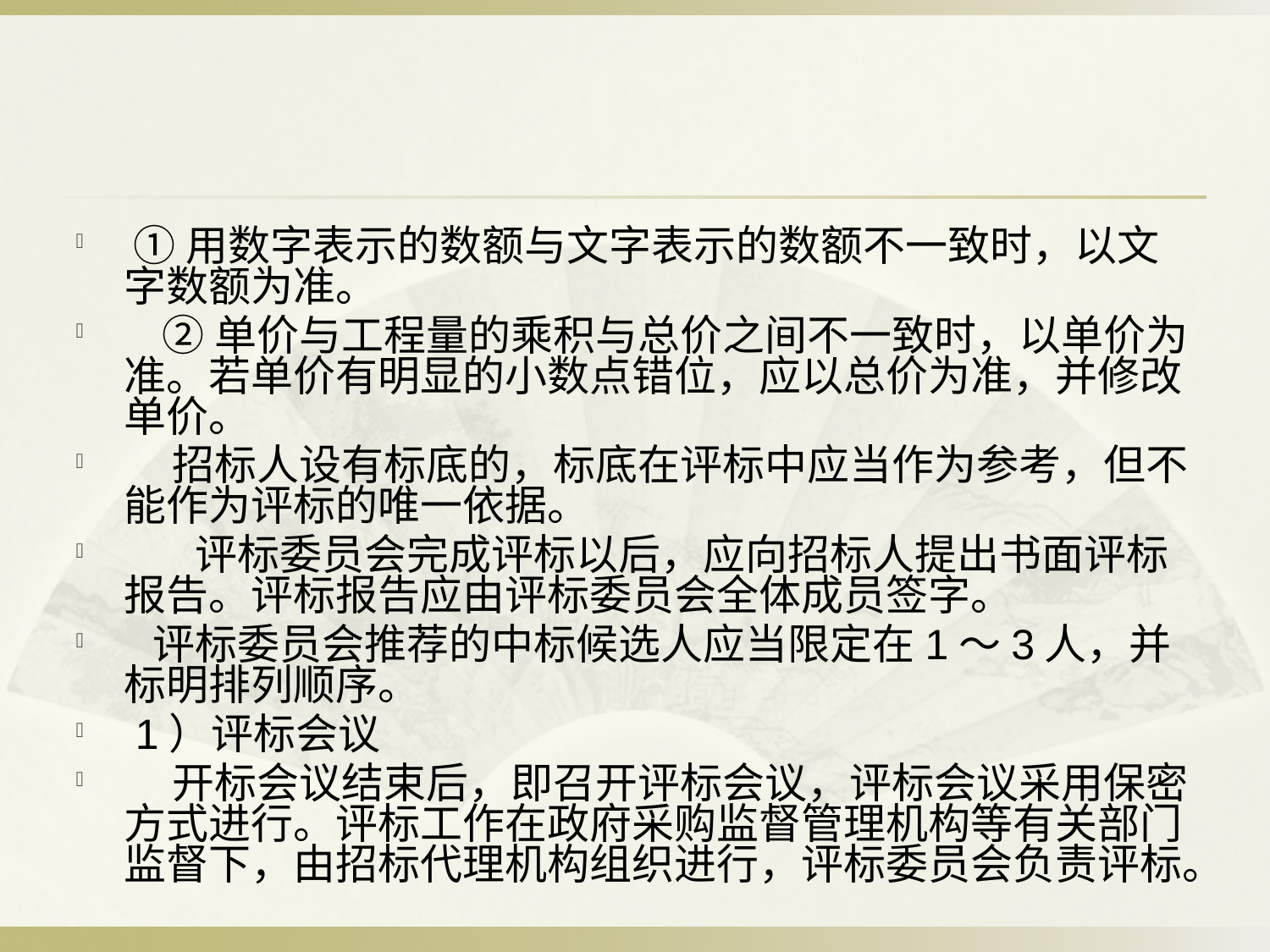

#
 ①用数字表示的数额与文字表示的数额不一致时，以文字数额为准。
    ②单价与工程量的乘积与总价之间不一致时，以单价为准。若单价有明显的小数点错位，应以总价为准，并修改单价。
    招标人设有标底的，标底在评标中应当作为参考，但不能作为评标的唯一依据。
 　 评标委员会完成评标以后，应向招标人提出书面评标报告。评标报告应由评标委员会全体成员签字。
  评标委员会推荐的中标候选人应当限定在1～3人，并标明排列顺序。
 1）评标会议
    开标会议结束后，即召开评标会议，评标会议采用保密方式进行。评标工作在政府采购监督管理机构等有关部门监督下，由招标代理机构组织进行，评标委员会负责评标。